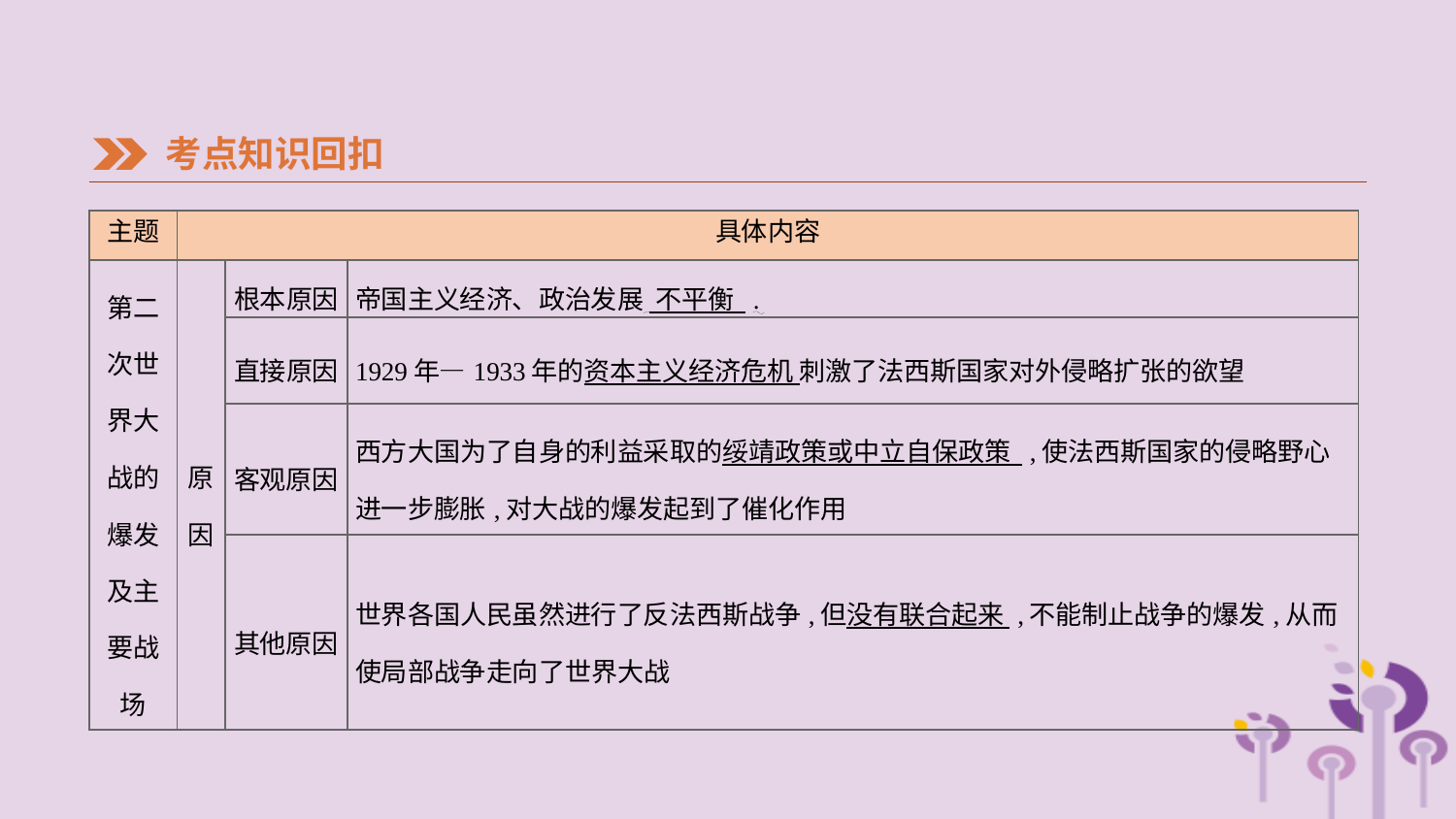

考点知识回扣

| 主题 | 具体内容 |  |  |
| --- | --- | --- | --- |
| 第二 次世 界大 战的 爆发 及主 要战 场 | 原 因 | 根本原因 | 帝国主义经济、政治发展 不平衡 . |
|  |  | 直接原因 | 1929年—1933年的资本主义经济危机 刺激了法西斯国家对外侵略扩张的欲望 |
|  |  | 客观原因 | 西方大国为了自身的利益采取的绥靖政策或中立自保政策 ,使法西斯国家的侵略野心进一步膨胀,对大战的爆发起到了催化作用 |
|  |  | 其他原因 | 世界各国人民虽然进行了反法西斯战争,但没有联合起来 ,不能制止战争的爆发,从而使局部战争走向了世界大战 |